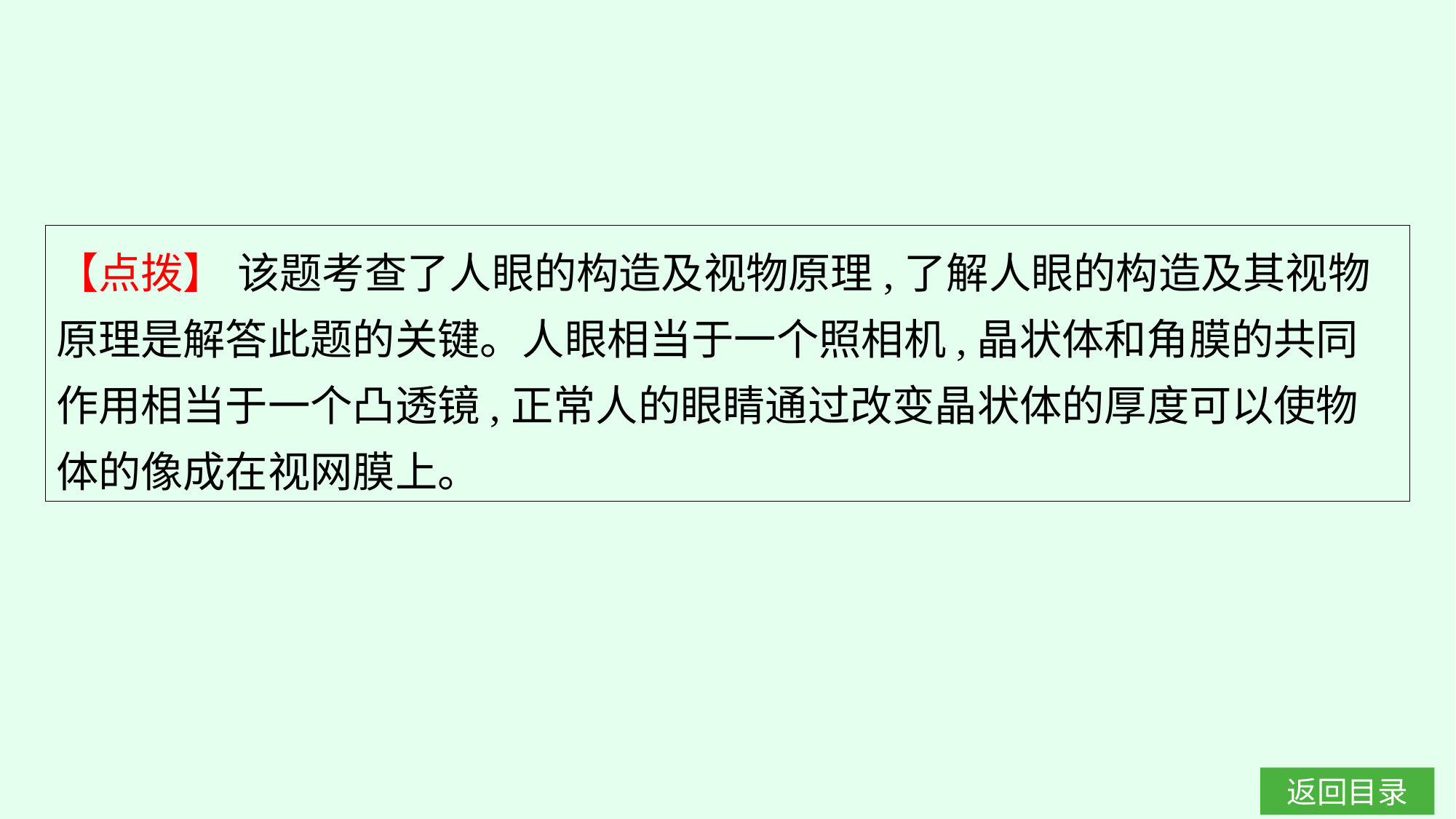

【点拨】 该题考查了人眼的构造及视物原理,了解人眼的构造及其视物原理是解答此题的关键。人眼相当于一个照相机,晶状体和角膜的共同作用相当于一个凸透镜,正常人的眼睛通过改变晶状体的厚度可以使物体的像成在视网膜上。